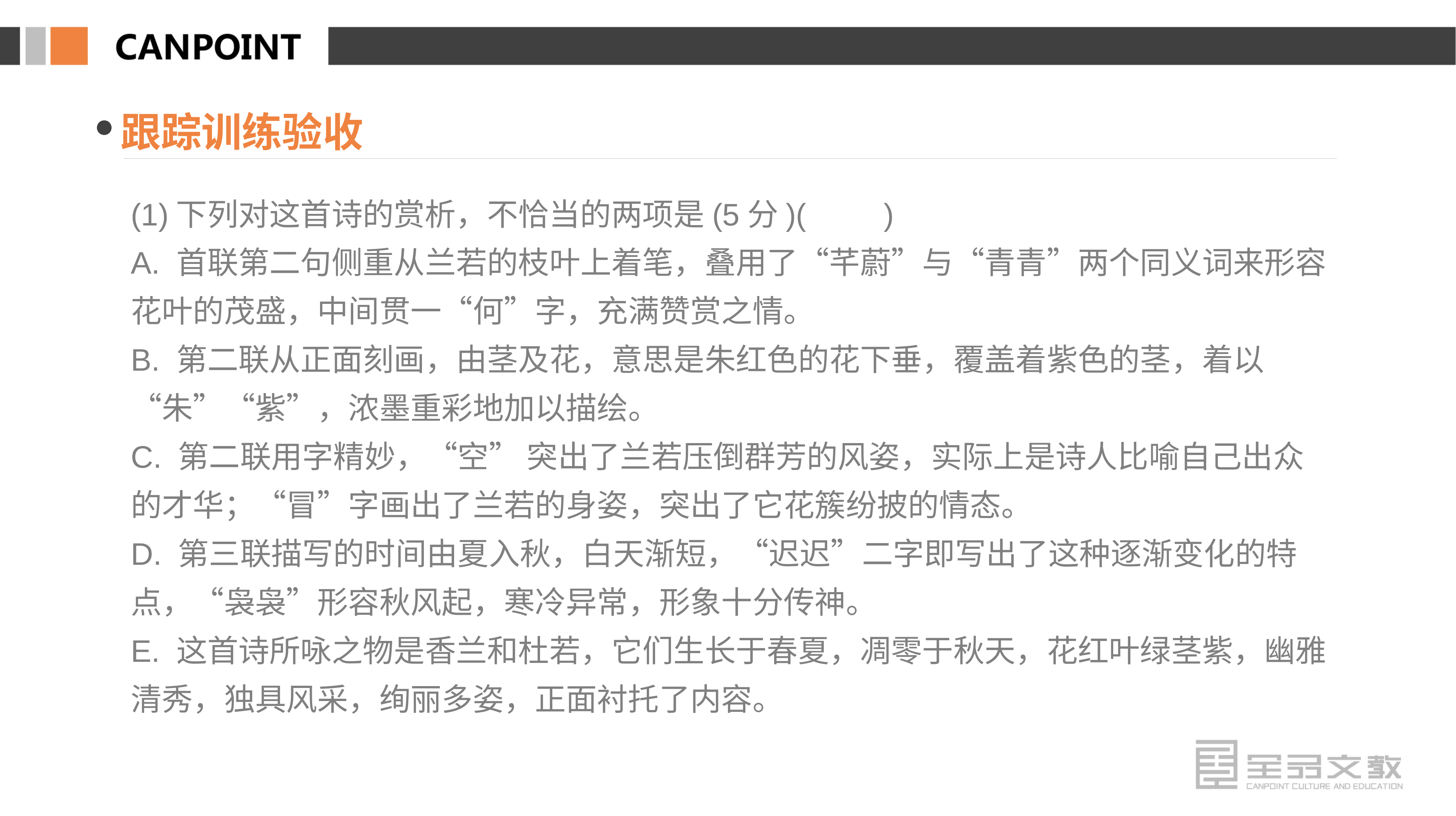

跟踪训练验收

(1)下列对这首诗的赏析，不恰当的两项是(5分)(　　)
A. 首联第二句侧重从兰若的枝叶上着笔，叠用了“芊蔚”与“青青”两个同义词来形容花叶的茂盛，中间贯一“何”字，充满赞赏之情。
B. 第二联从正面刻画，由茎及花，意思是朱红色的花下垂，覆盖着紫色的茎，着以“朱”“紫”，浓墨重彩地加以描绘。
C. 第二联用字精妙，“空” 突出了兰若压倒群芳的风姿，实际上是诗人比喻自己出众的才华；“冒”字画出了兰若的身姿，突出了它花簇纷披的情态。
D. 第三联描写的时间由夏入秋，白天渐短，“迟迟”二字即写出了这种逐渐变化的特点，“袅袅”形容秋风起，寒冷异常，形象十分传神。
E. 这首诗所咏之物是香兰和杜若，它们生长于春夏，凋零于秋天，花红叶绿茎紫，幽雅清秀，独具风采，绚丽多姿，正面衬托了内容。